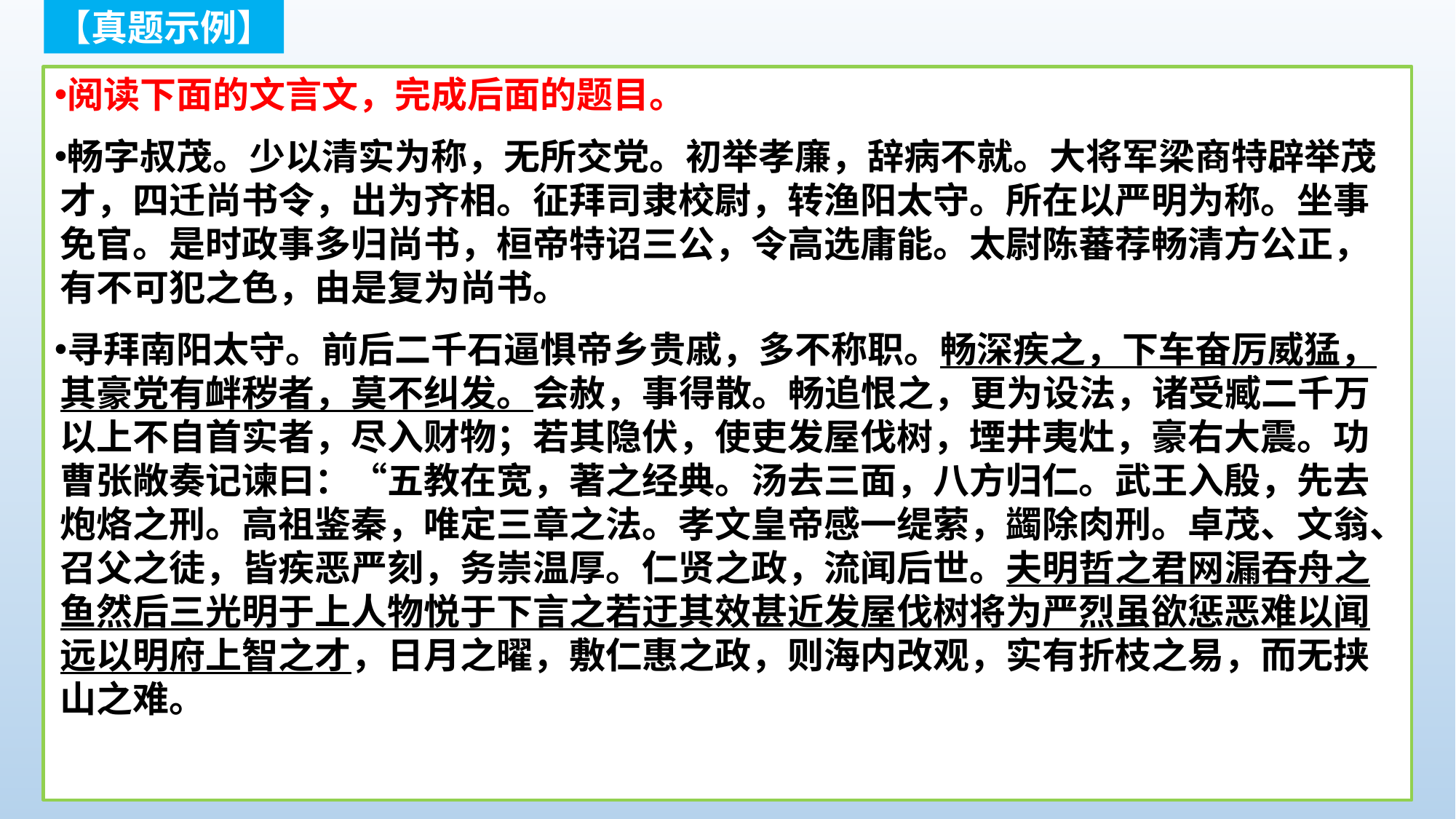

【真题示例】
阅读下面的文言文，完成后面的题目。
畅字叔茂。少以清实为称，无所交党。初举孝廉，辞病不就。大将军梁商特辟举茂才，四迁尚书令，出为齐相。征拜司隶校尉，转渔阳太守。所在以严明为称。坐事免官。是时政事多归尚书，桓帝特诏三公，令高选庸能。太尉陈蕃荐畅清方公正，有不可犯之色，由是复为尚书。
寻拜南阳太守。前后二千石逼惧帝乡贵戚，多不称职。畅深疾之，下车奋厉威猛，其豪党有衅秽者，莫不纠发。会赦，事得散。畅追恨之，更为设法，诸受臧二千万以上不自首实者，尽入财物；若其隐伏，使吏发屋伐树，堙井夷灶，豪右大震。功曹张敞奏记谏曰：“五教在宽，著之经典。汤去三面，八方归仁。武王入殷，先去炮烙之刑。高祖鉴秦，唯定三章之法。孝文皇帝感一缇萦，蠲除肉刑。卓茂、文翁、召父之徒，皆疾恶严刻，务崇温厚。仁贤之政，流闻后世。夫明哲之君网漏吞舟之鱼然后三光明于上人物悦于下言之若迂其效甚近发屋伐树将为严烈虽欲惩恶难以闻远以明府上智之才，日月之曜，敷仁惠之政，则海内改观，实有折枝之易，而无挟山之难。